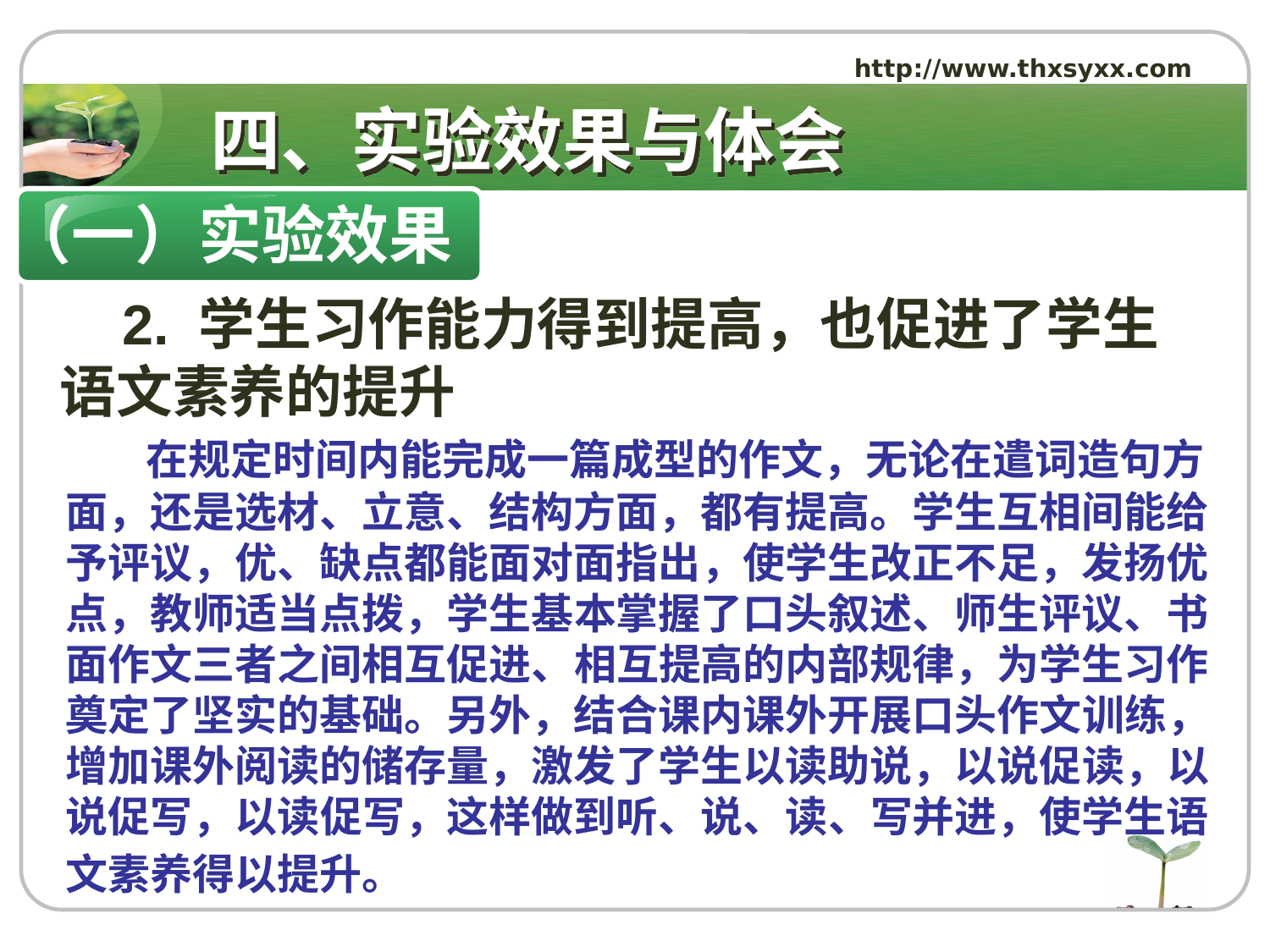

http://www.thxsyxx.com
# 四、实验效果与体会
（一）实验效果

    2. 学生习作能力得到提高，也促进了学生语文素养的提升
         在规定时间内能完成一篇成型的作文，无论在遣词造句方面，还是选材、立意、结构方面，都有提高。学生互相间能给予评议，优、缺点都能面对面指出，使学生改正不足，发扬优点，教师适当点拨，学生基本掌握了口头叙述、师生评议、书面作文三者之间相互促进、相互提高的内部规律，为学生习作奠定了坚实的基础。另外，结合课内课外开展口头作文训练，增加课外阅读的储存量，激发了学生以读助说，以说促读，以说促写，以读促写，这样做到听、说、读、写并进，使学生语文素养得以提升。